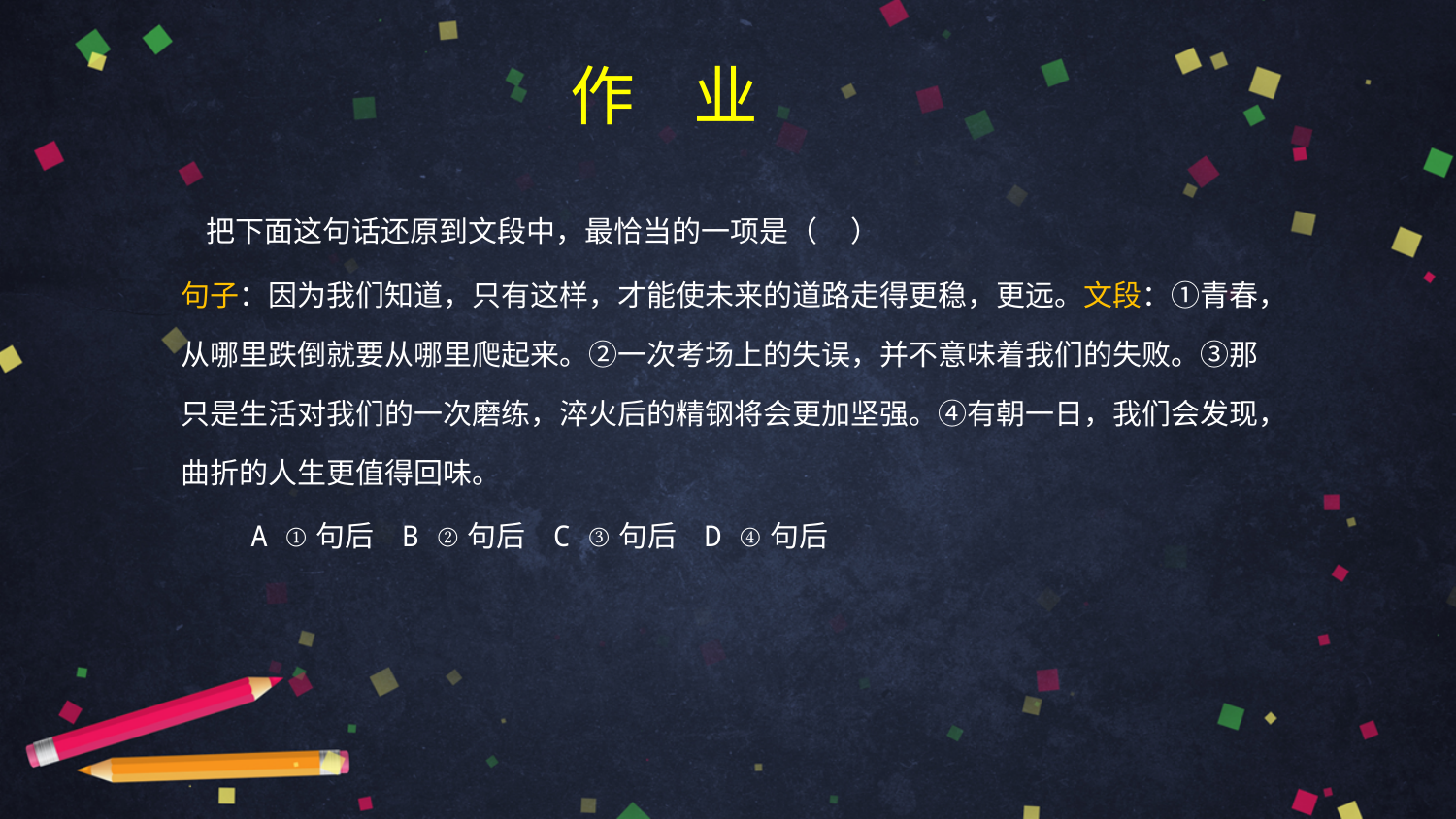

# 作    业
   把下面这句话还原到文段中，最恰当的一项是（     ）
句子：因为我们知道，只有这样，才能使未来的道路走得更稳，更远。文段：①青春，从哪里跌倒就要从哪里爬起来。②一次考场上的失误，并不意味着我们的失败。③那只是生活对我们的一次磨练，淬火后的精钢将会更加坚强。④有朝一日，我们会发现，曲折的人生更值得回味。
    A ①句后    B ②句后    C ③句后    D ④句后